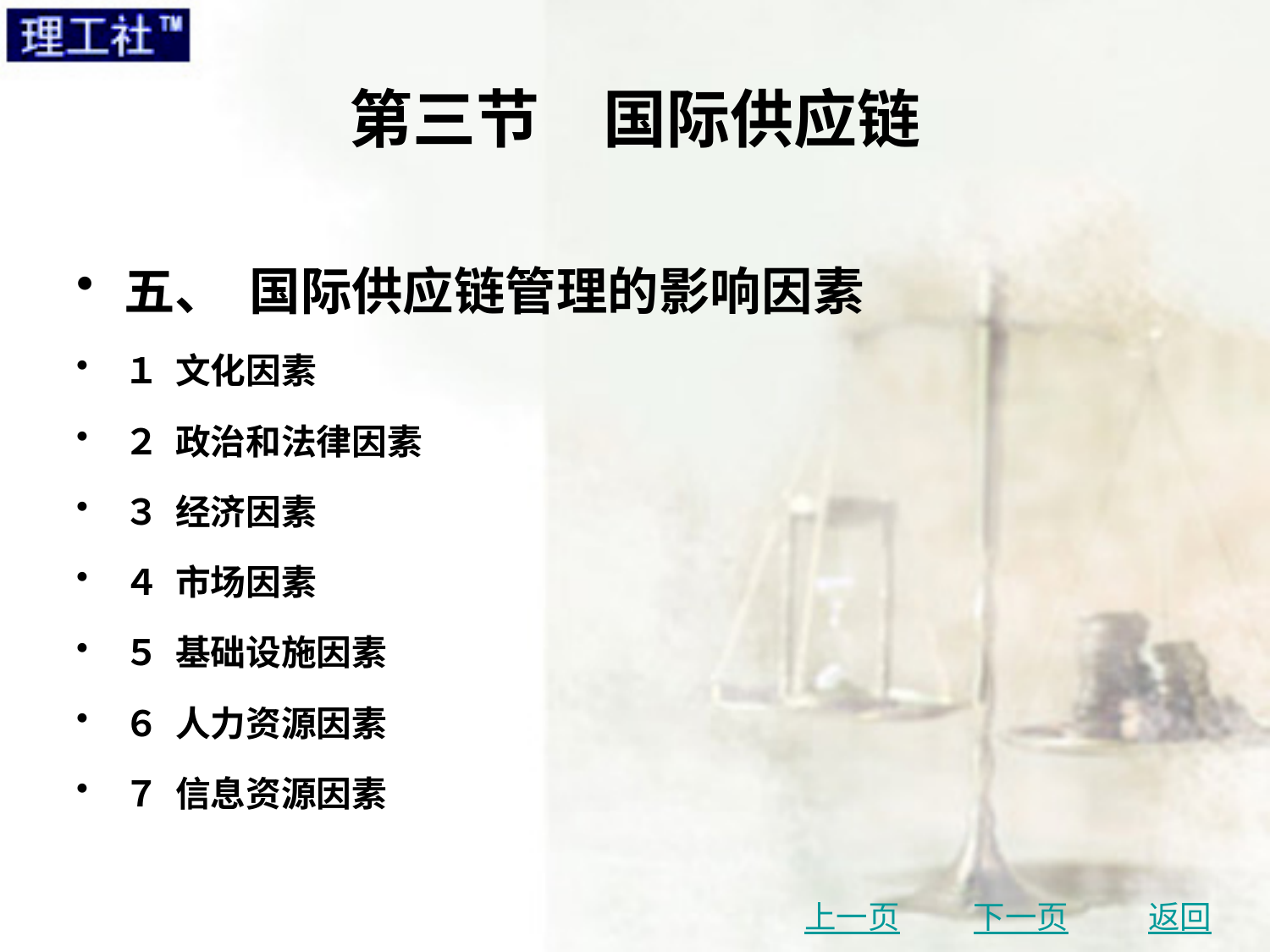

# 第三节　国际供应链
五、  国际供应链管理的影响因素
１  文化因素
２  政治和法律因素
３  经济因素
４  市场因素
５  基础设施因素
６  人力资源因素
７  信息资源因素

上一页
下一页
返回